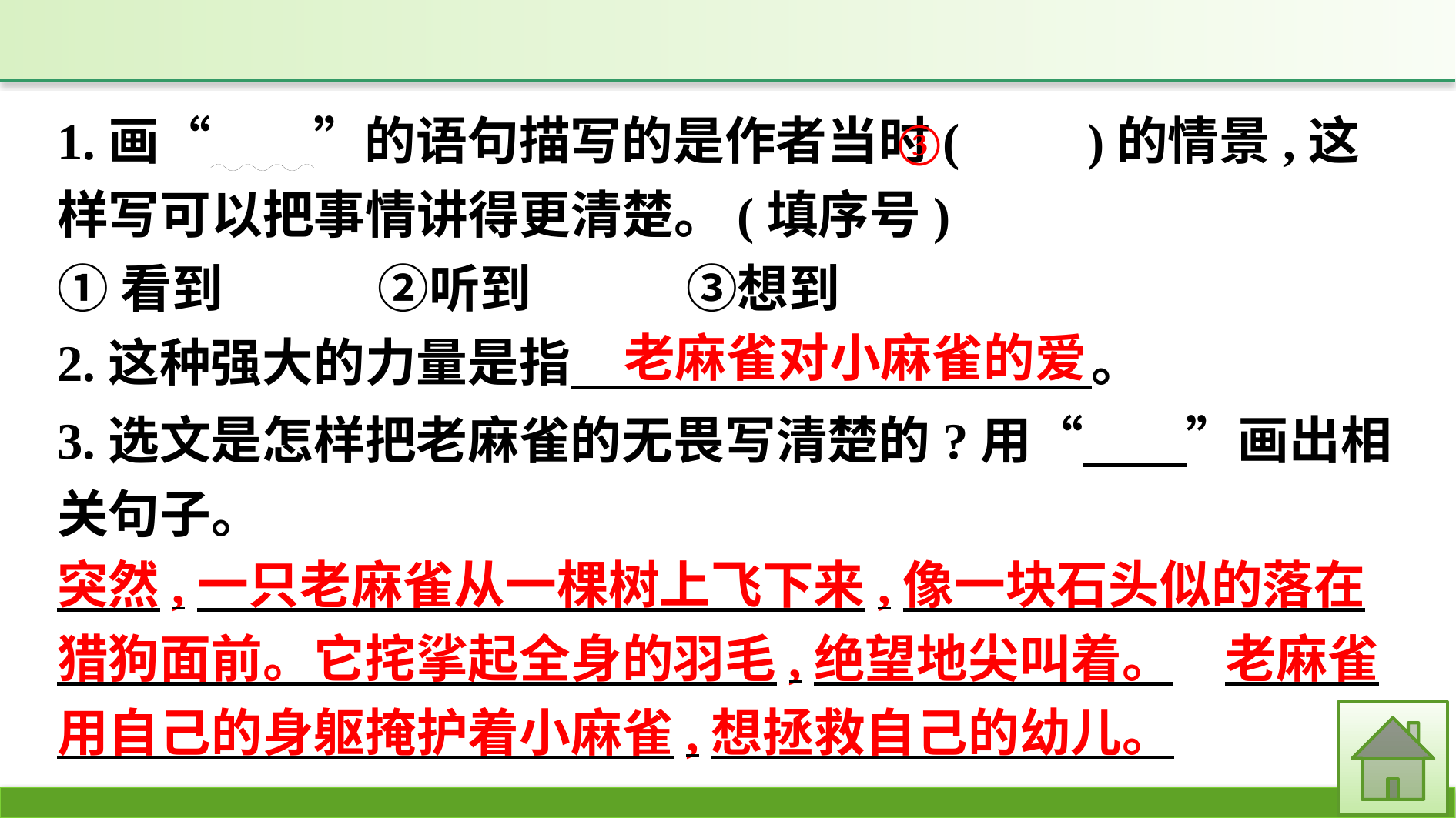

1.画“　　”的语句描写的是作者当时(　　)的情景,这样写可以把事情讲得更清楚。(填序号)
①看到　　　②听到　　　③想到
2.这种强大的力量是指　                                        。
③
老麻雀对小麻雀的爱
3.选文是怎样把老麻雀的无畏写清楚的?用“　　”画出相关句子。
突然,一只老麻雀从一棵树上飞下来,像一块石头似的落在猎狗面前。它挓挲起全身的羽毛,绝望地尖叫着。　老麻雀用自己的身躯掩护着小麻雀,想拯救自己的幼儿。